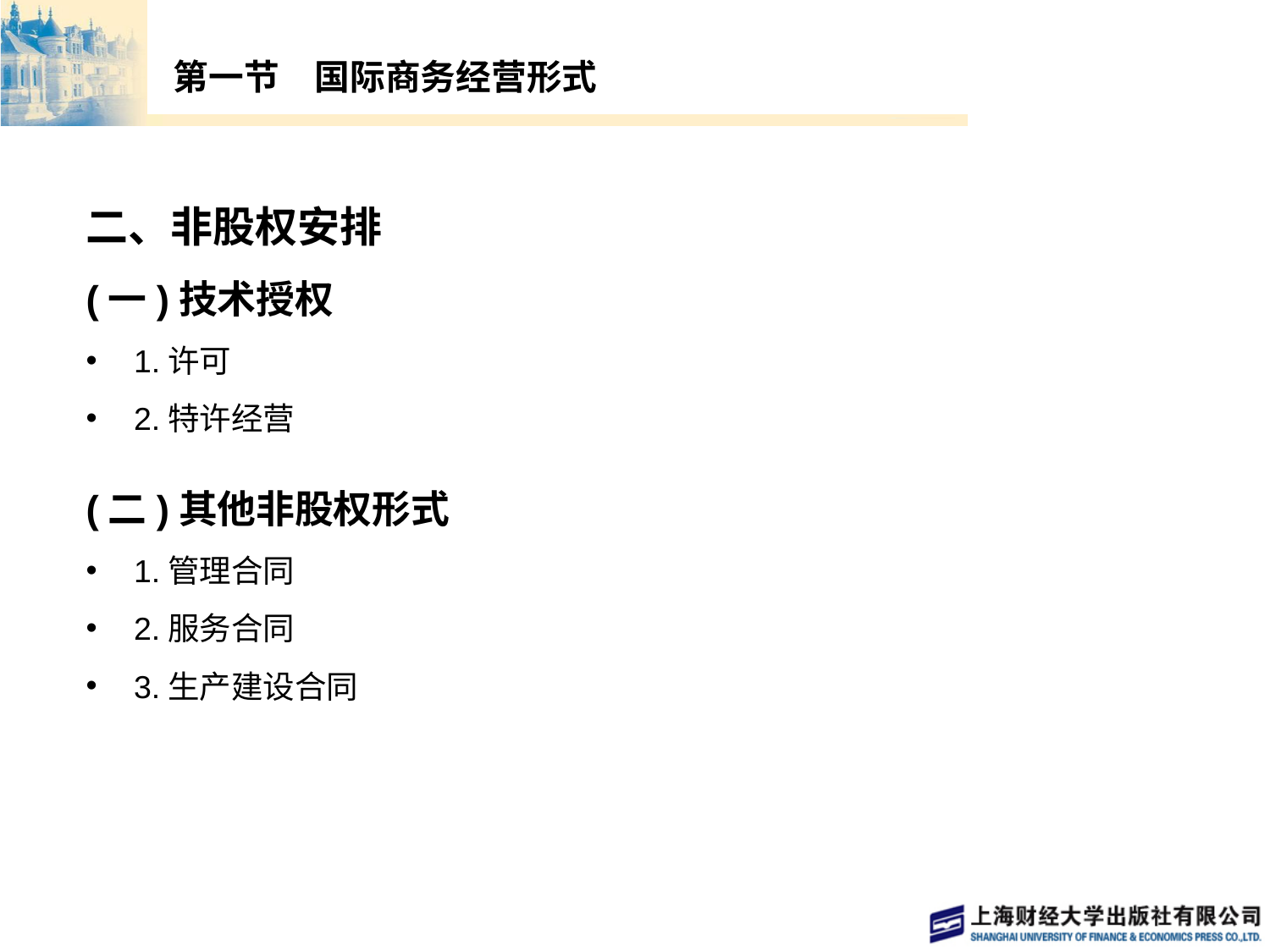

# 第一节　国际商务经营形式
二、非股权安排
(一)技术授权
1.许可
2.特许经营
(二)其他非股权形式
1.管理合同
2.服务合同
3.生产建设合同